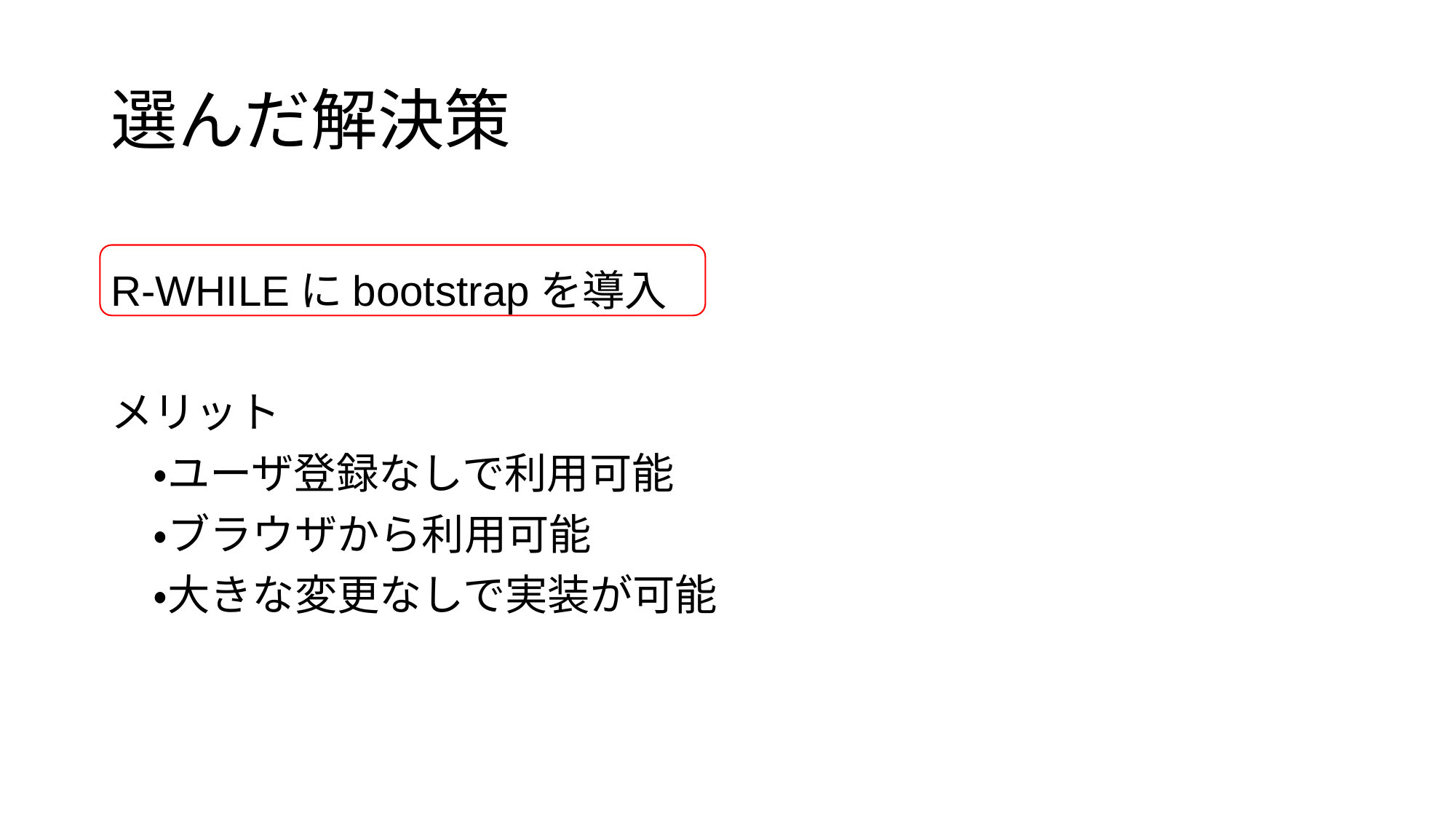

# 選んだ解決策

R-WHILEにbootstrapを導入

メリット
　・ユーザ登録なしで利用可能
　・ブラウザから利用可能
　・大きな変更なしで実装が可能